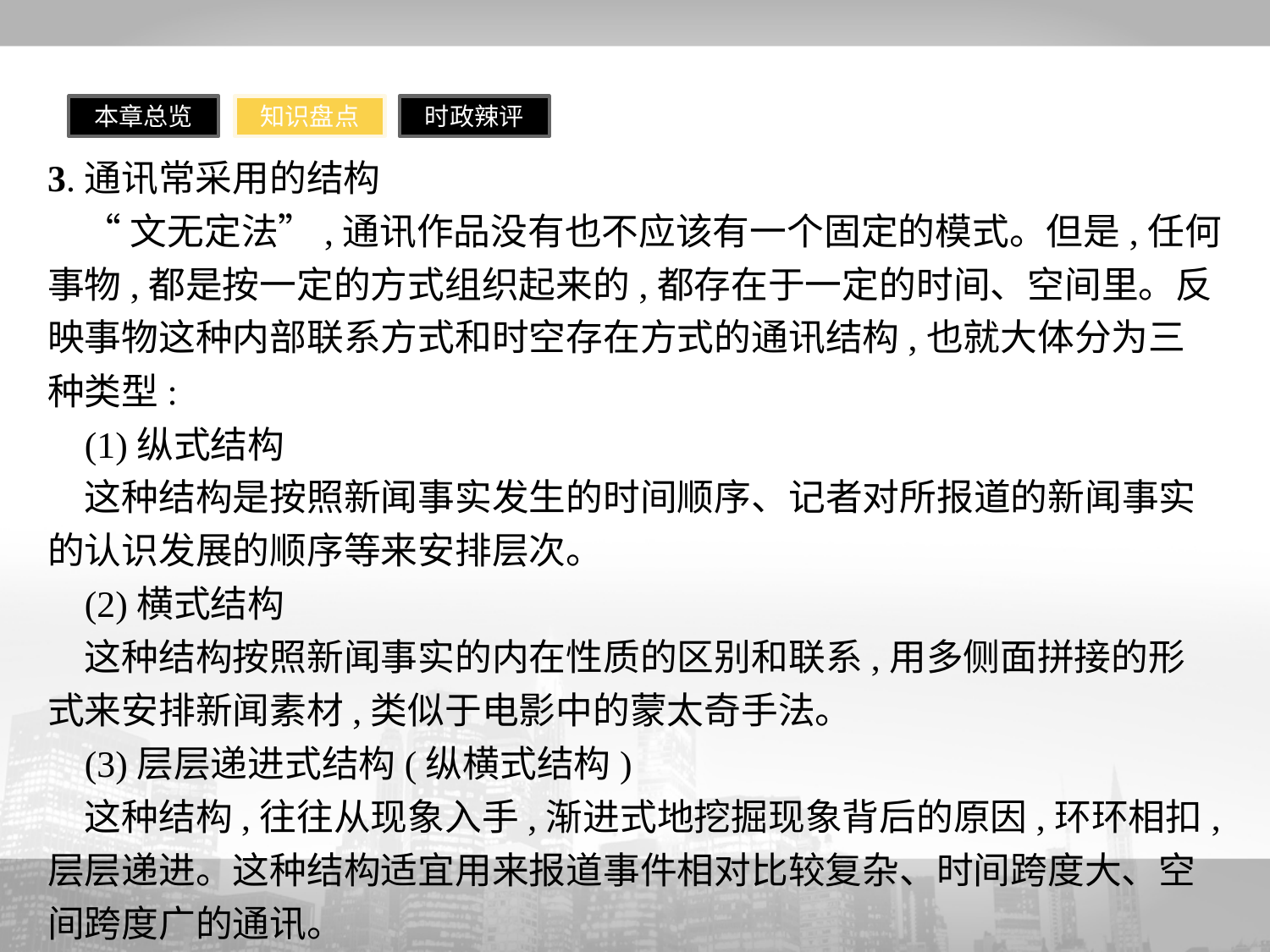

本章总览
知识盘点
时政辣评
3.通讯常采用的结构
“文无定法”,通讯作品没有也不应该有一个固定的模式。但是,任何事物,都是按一定的方式组织起来的,都存在于一定的时间、空间里。反映事物这种内部联系方式和时空存在方式的通讯结构,也就大体分为三种类型:
(1)纵式结构
这种结构是按照新闻事实发生的时间顺序、记者对所报道的新闻事实的认识发展的顺序等来安排层次。
(2)横式结构
这种结构按照新闻事实的内在性质的区别和联系,用多侧面拼接的形式来安排新闻素材,类似于电影中的蒙太奇手法。
(3)层层递进式结构(纵横式结构)
这种结构,往往从现象入手,渐进式地挖掘现象背后的原因,环环相扣,层层递进。这种结构适宜用来报道事件相对比较复杂、时间跨度大、空间跨度广的通讯。